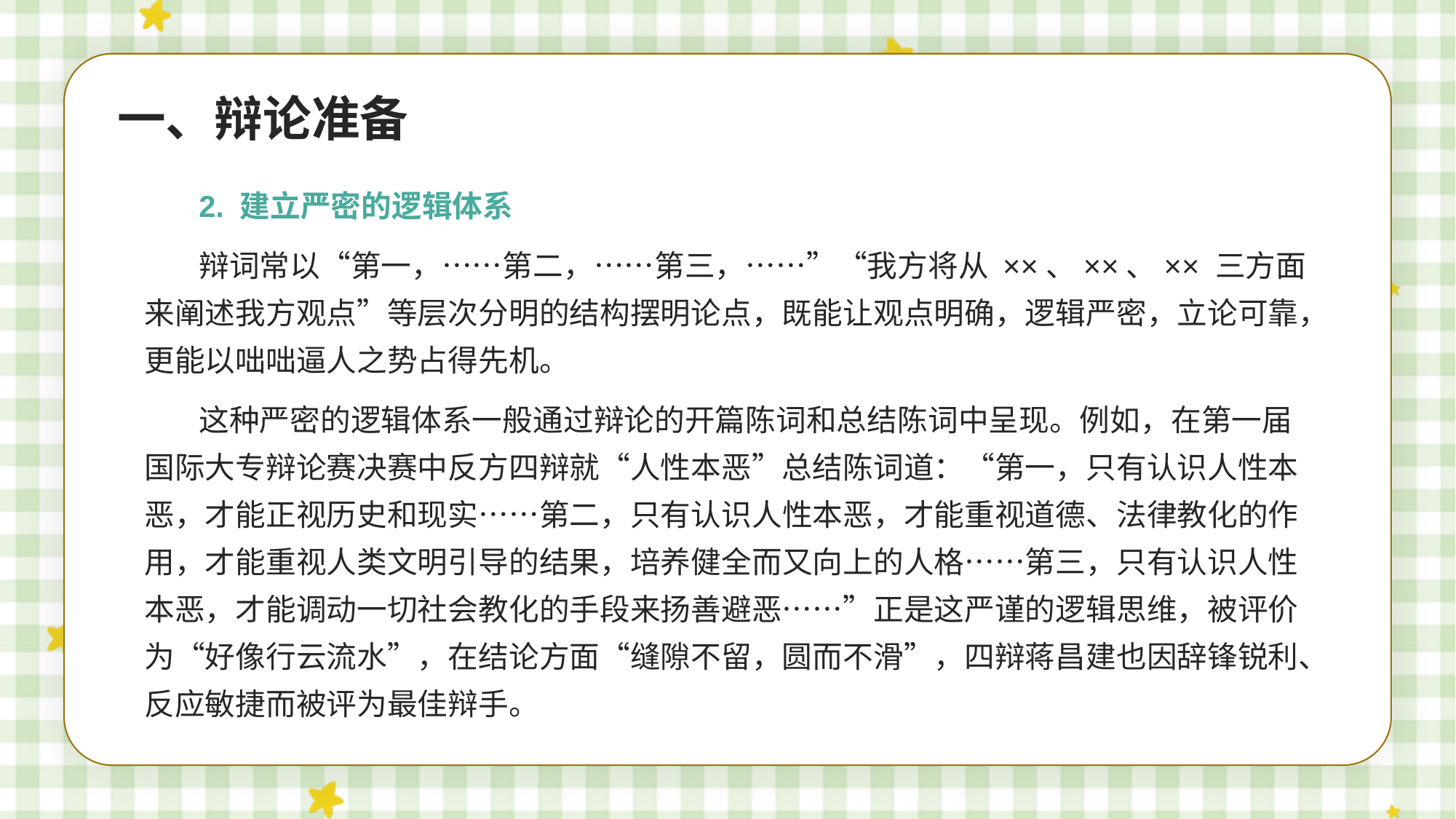

一、辩论准备
2. 建立严密的逻辑体系
辩词常以“第一，……第二，……第三，……”“我方将从 ××、××、×× 三方面来阐述我方观点”等层次分明的结构摆明论点，既能让观点明确，逻辑严密，立论可靠，更能以咄咄逼人之势占得先机。
这种严密的逻辑体系一般通过辩论的开篇陈词和总结陈词中呈现。例如，在第一届国际大专辩论赛决赛中反方四辩就“人性本恶”总结陈词道：“第一，只有认识人性本恶，才能正视历史和现实……第二，只有认识人性本恶，才能重视道德、法律教化的作用，才能重视人类文明引导的结果，培养健全而又向上的人格……第三，只有认识人性本恶，才能调动一切社会教化的手段来扬善避恶……”正是这严谨的逻辑思维，被评价为“好像行云流水”，在结论方面“缝隙不留，圆而不滑”，四辩蒋昌建也因辞锋锐利、反应敏捷而被评为最佳辩手。